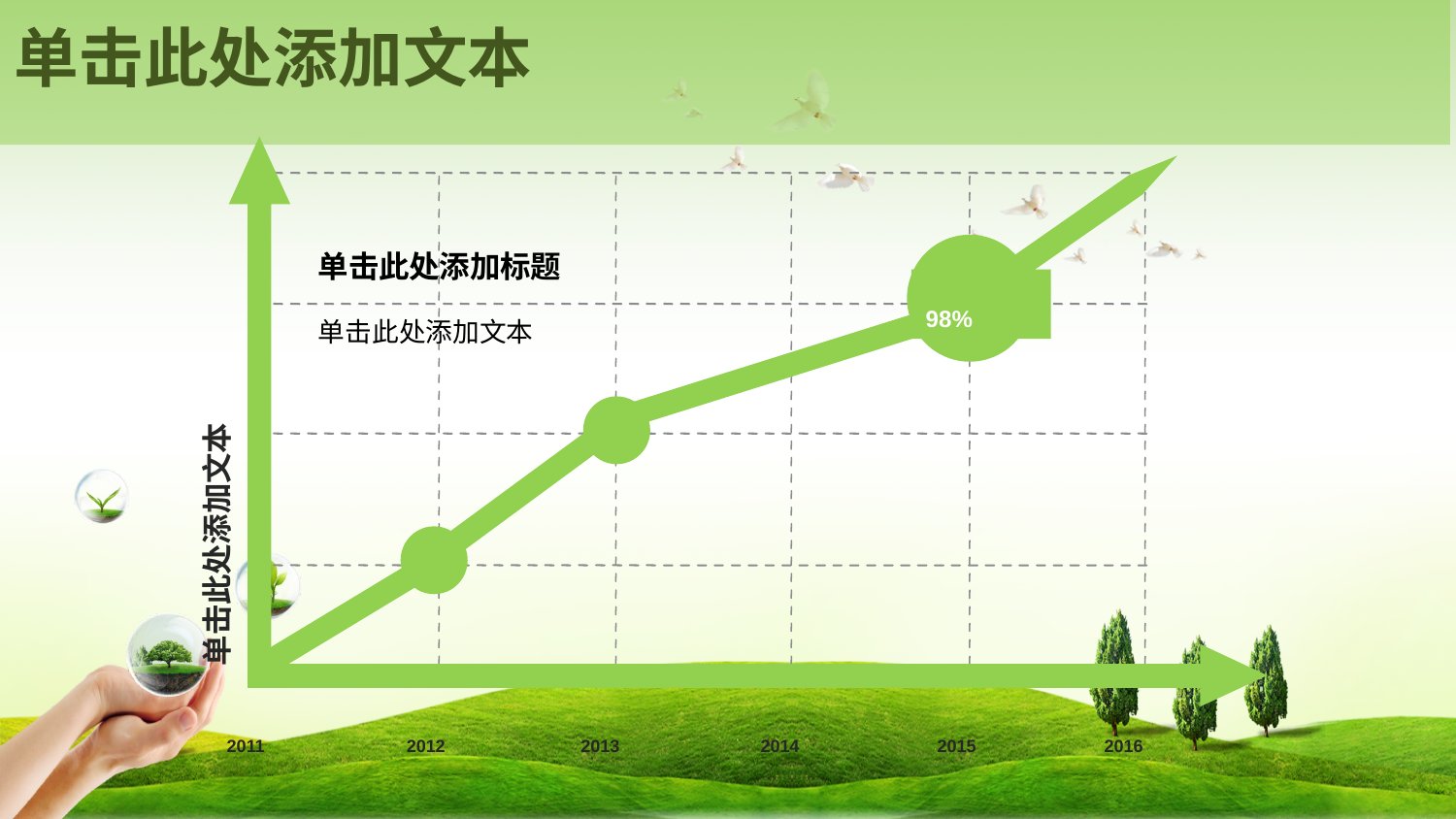

单击此处添加文本

单击此处添加标题
单击此处添加文本

98%

单击此处添加文本

2011
2012
2013
2014
2015
2016